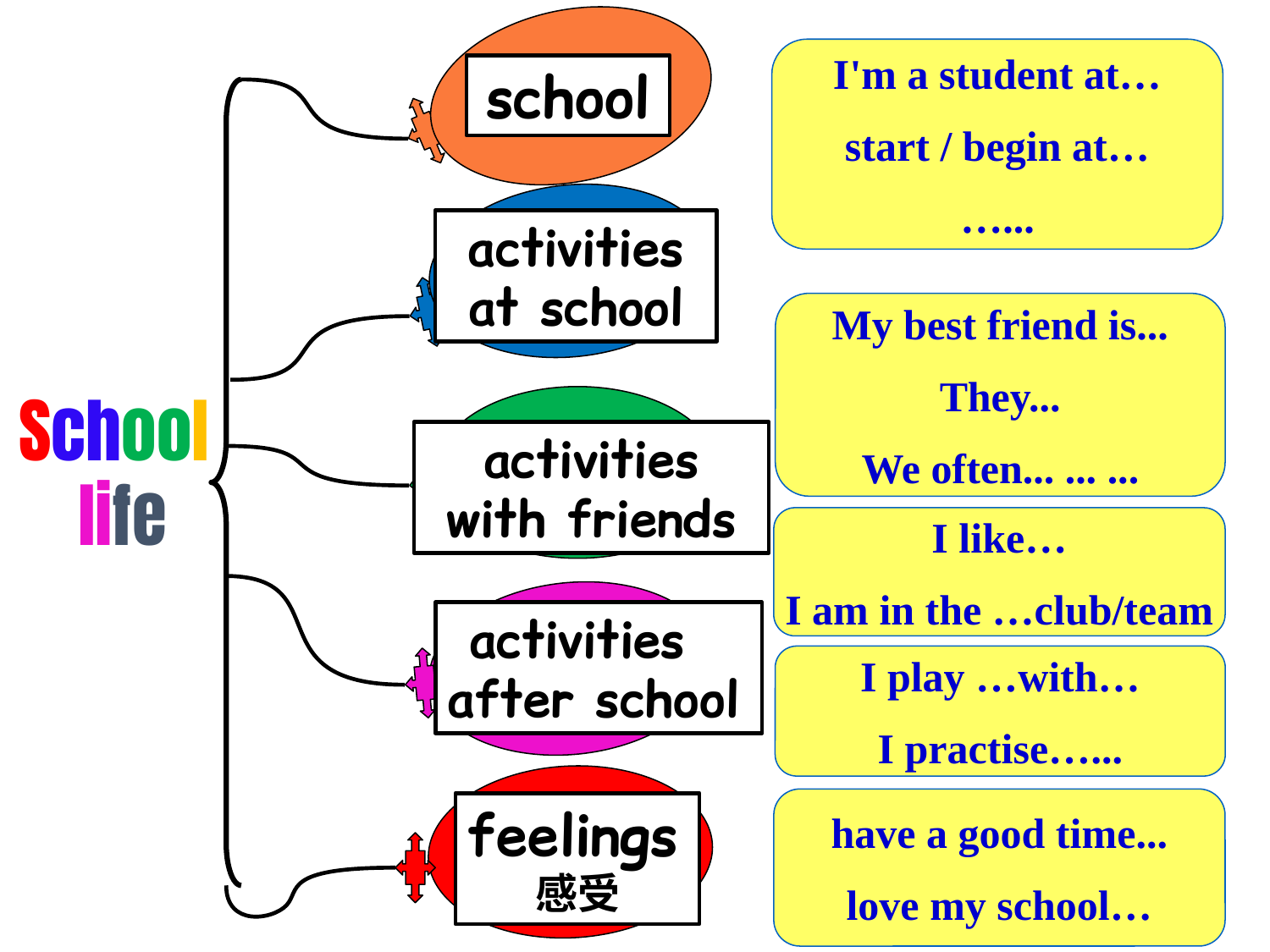

I'm a student at…
start / begin at…
…...
school

activities at school

My best friend is...
They...
We often... ... ...
School
life

activities with friends

I like…
I am in the …club/team

 activities after school
I play …with…
I practise…...

have a good time...
love my school…
feelings感受